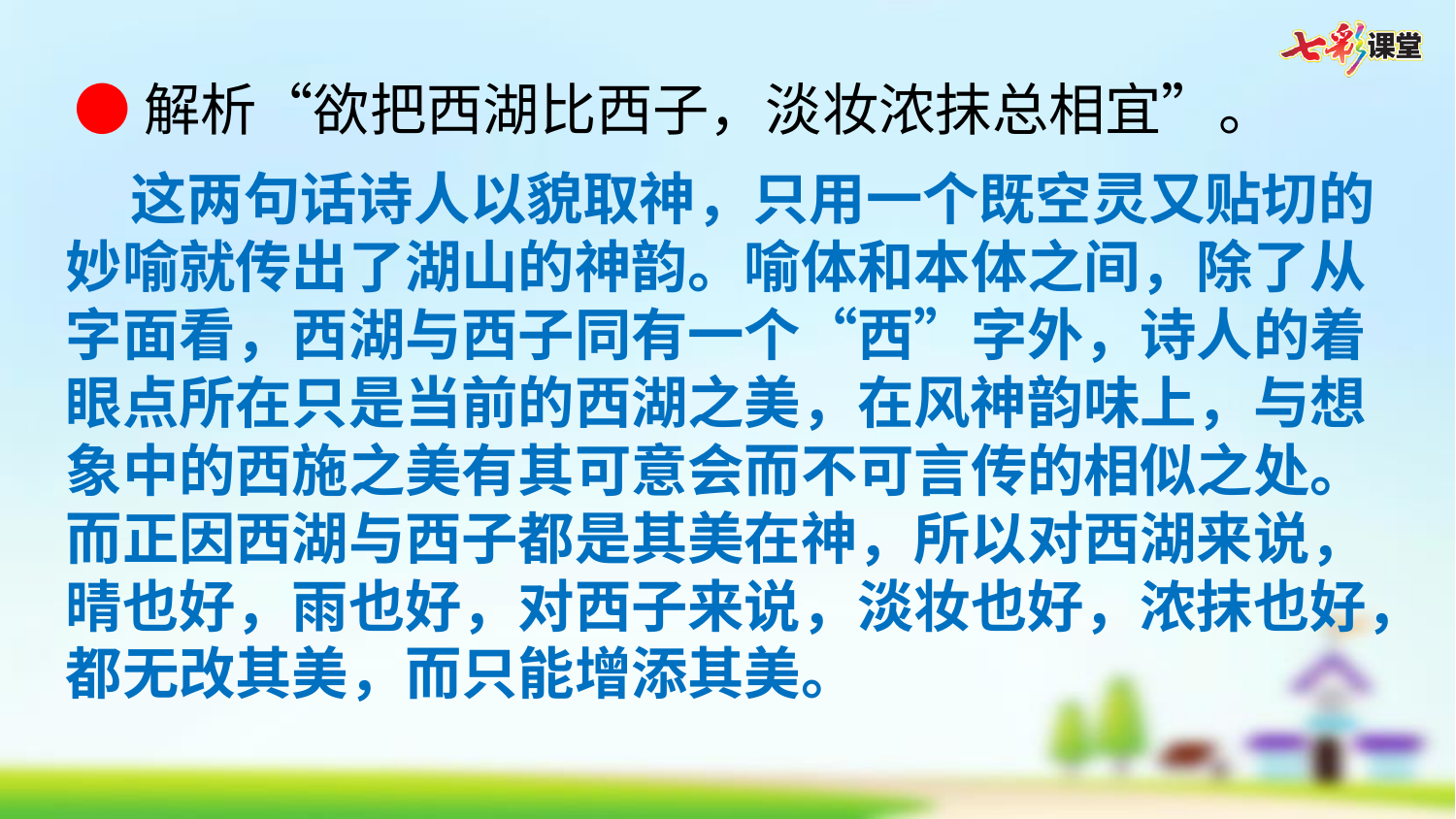

●解析“欲把西湖比西子，淡妆浓抹总相宜”。
    这两句话诗人以貌取神，只用一个既空灵又贴切的妙喻就传出了湖山的神韵。喻体和本体之间，除了从字面看，西湖与西子同有一个“西”字外，诗人的着眼点所在只是当前的西湖之美，在风神韵味上，与想象中的西施之美有其可意会而不可言传的相似之处。而正因西湖与西子都是其美在神，所以对西湖来说，晴也好，雨也好，对西子来说，淡妆也好，浓抹也好，都无改其美，而只能增添其美。